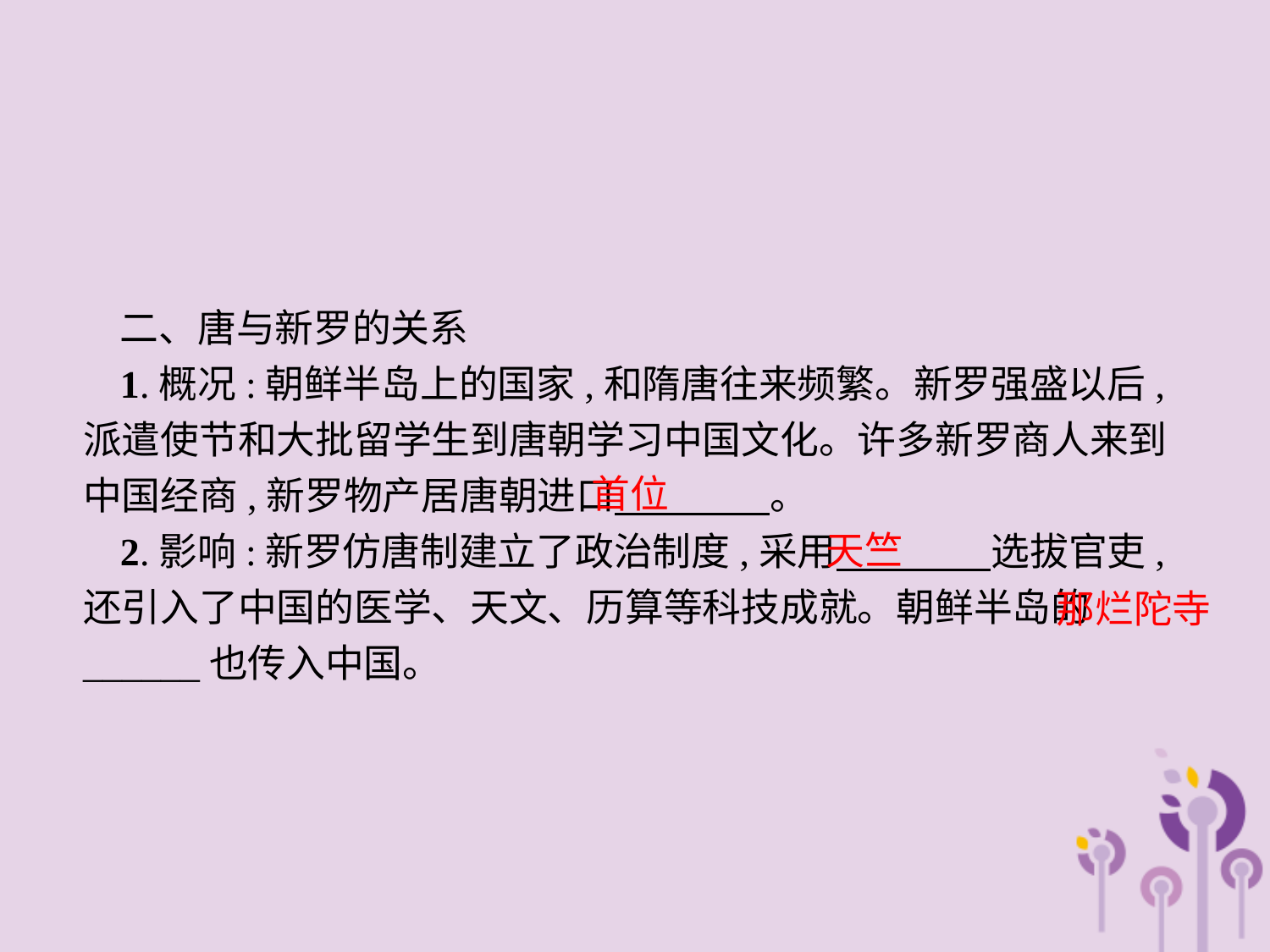

二、唐与新罗的关系
1.概况:朝鲜半岛上的国家,和隋唐往来频繁。新罗强盛以后,派遣使节和大批留学生到唐朝学习中国文化。许多新罗商人来到中国经商,新罗物产居唐朝进口　　　　。
2.影响:新罗仿唐制建立了政治制度,采用　　　　选拔官吏,还引入了中国的医学、天文、历算等科技成就。朝鲜半岛的______也传入中国。
首位
天竺
那烂陀寺